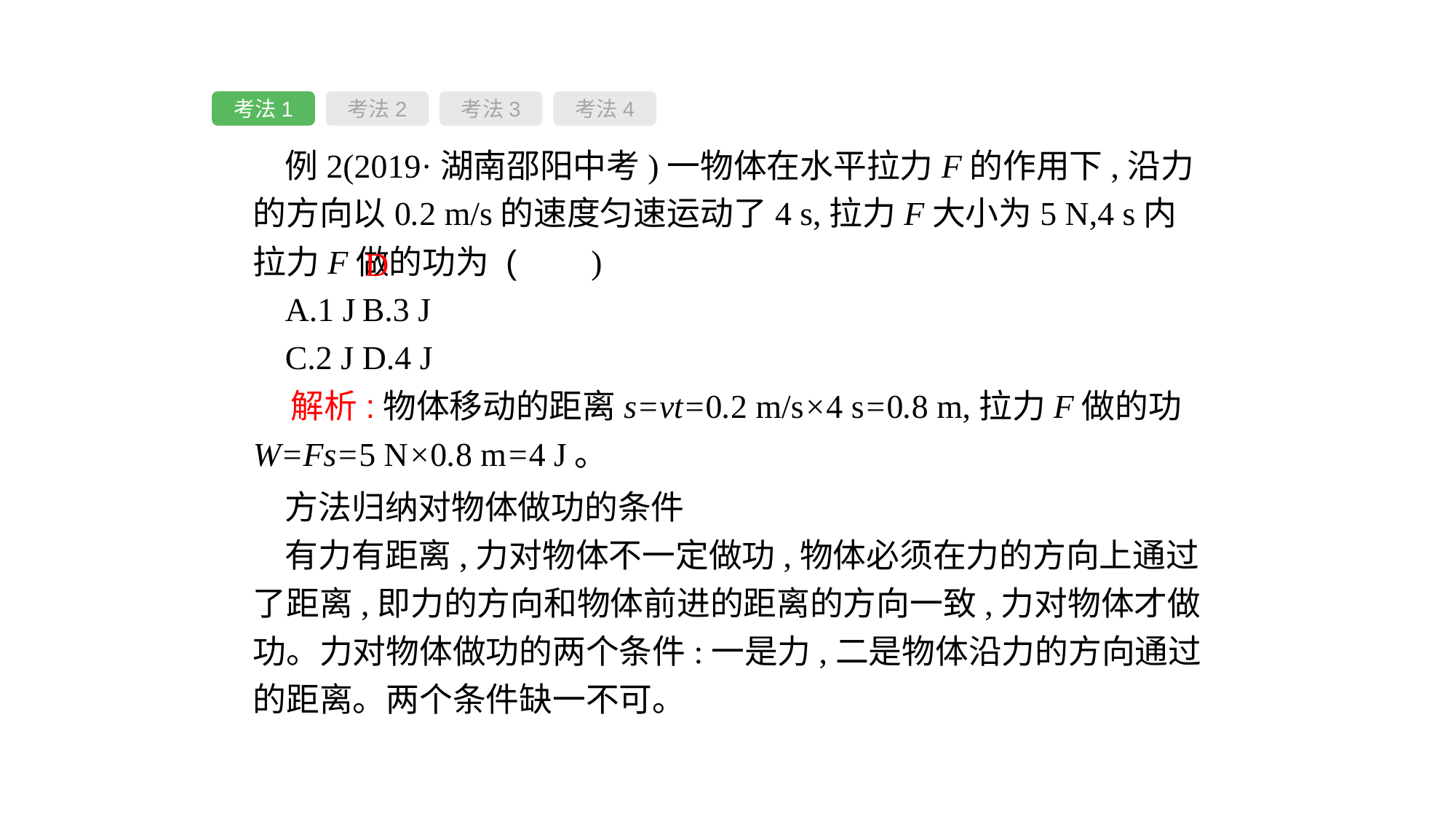

考法1
考法2
考法3
考法4
例2(2019·湖南邵阳中考)一物体在水平拉力F的作用下,沿力的方向以0.2 m/s的速度匀速运动了4 s,拉力F大小为5 N,4 s内拉力F做的功为 (   　)
A.1 J	B.3 J
C.2 J	D.4 J
D
    解析:物体移动的距离s=vt=0.2 m/s×4 s=0.8 m,拉力F做的功W=Fs=5 N×0.8 m=4 J。
方法归纳对物体做功的条件
有力有距离,力对物体不一定做功,物体必须在力的方向上通过了距离,即力的方向和物体前进的距离的方向一致,力对物体才做功。力对物体做功的两个条件:一是力,二是物体沿力的方向通过的距离。两个条件缺一不可。